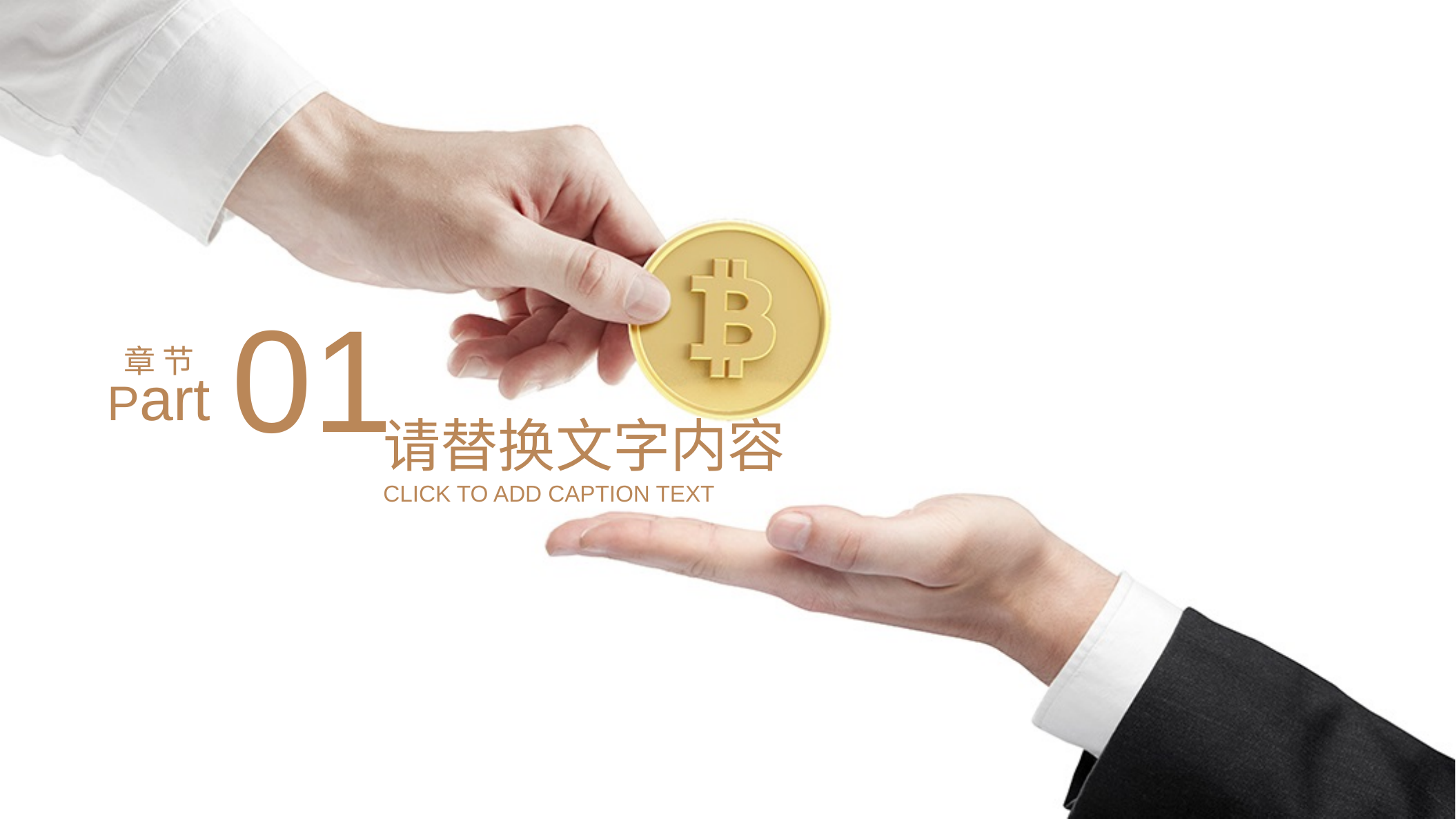

01
章 节
Part
请替换文字内容
CLICK TO ADD CAPTION TEXT